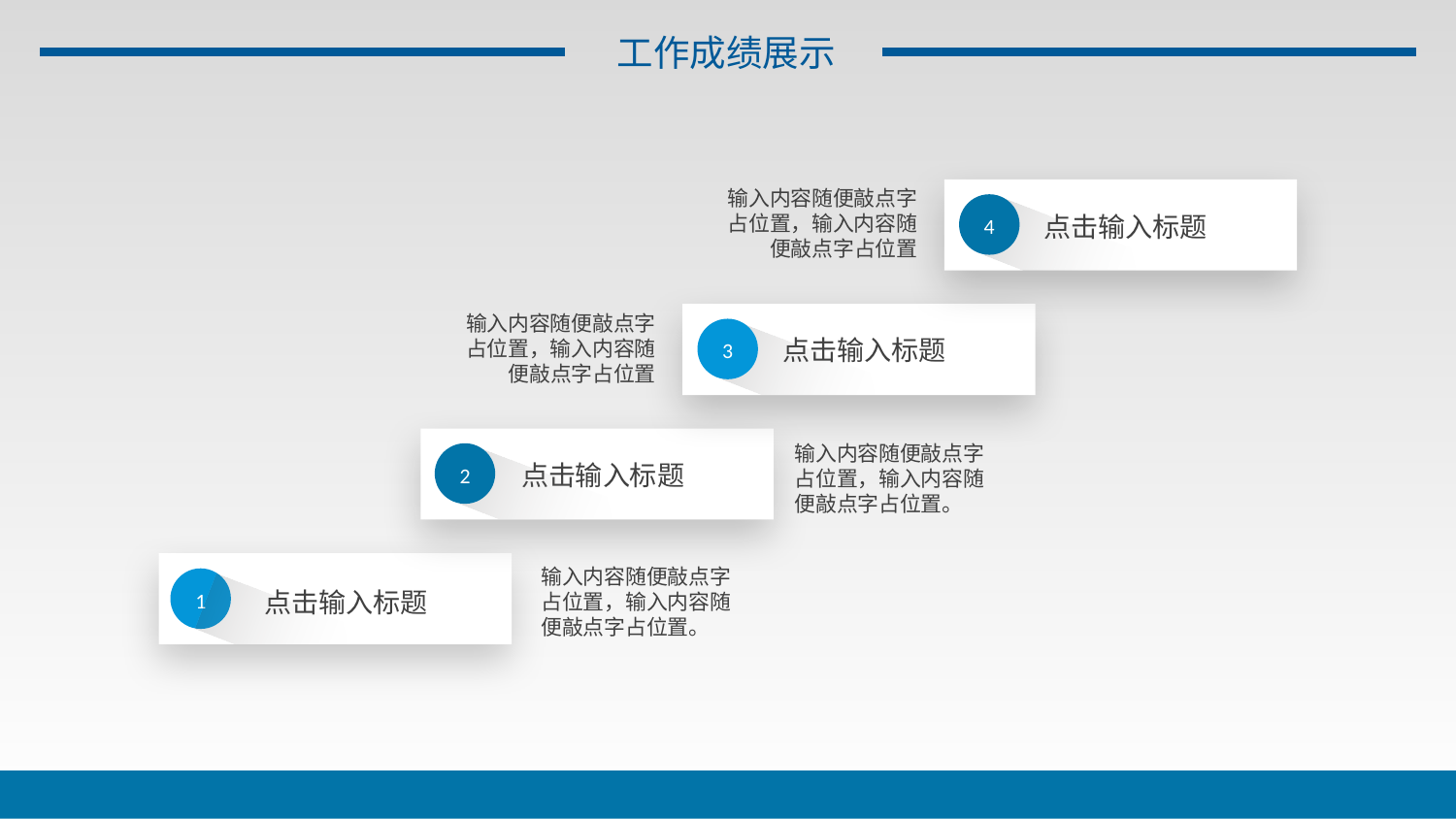

工作成绩展示
输入内容随便敲点字占位置，输入内容随便敲点字占位置

点击输入标题
4
输入内容随便敲点字占位置，输入内容随便敲点字占位置

点击输入标题
3

输入内容随便敲点字占位置，输入内容随便敲点字占位置。

点击输入标题
2

输入内容随便敲点字占位置，输入内容随便敲点字占位置。

点击输入标题
1